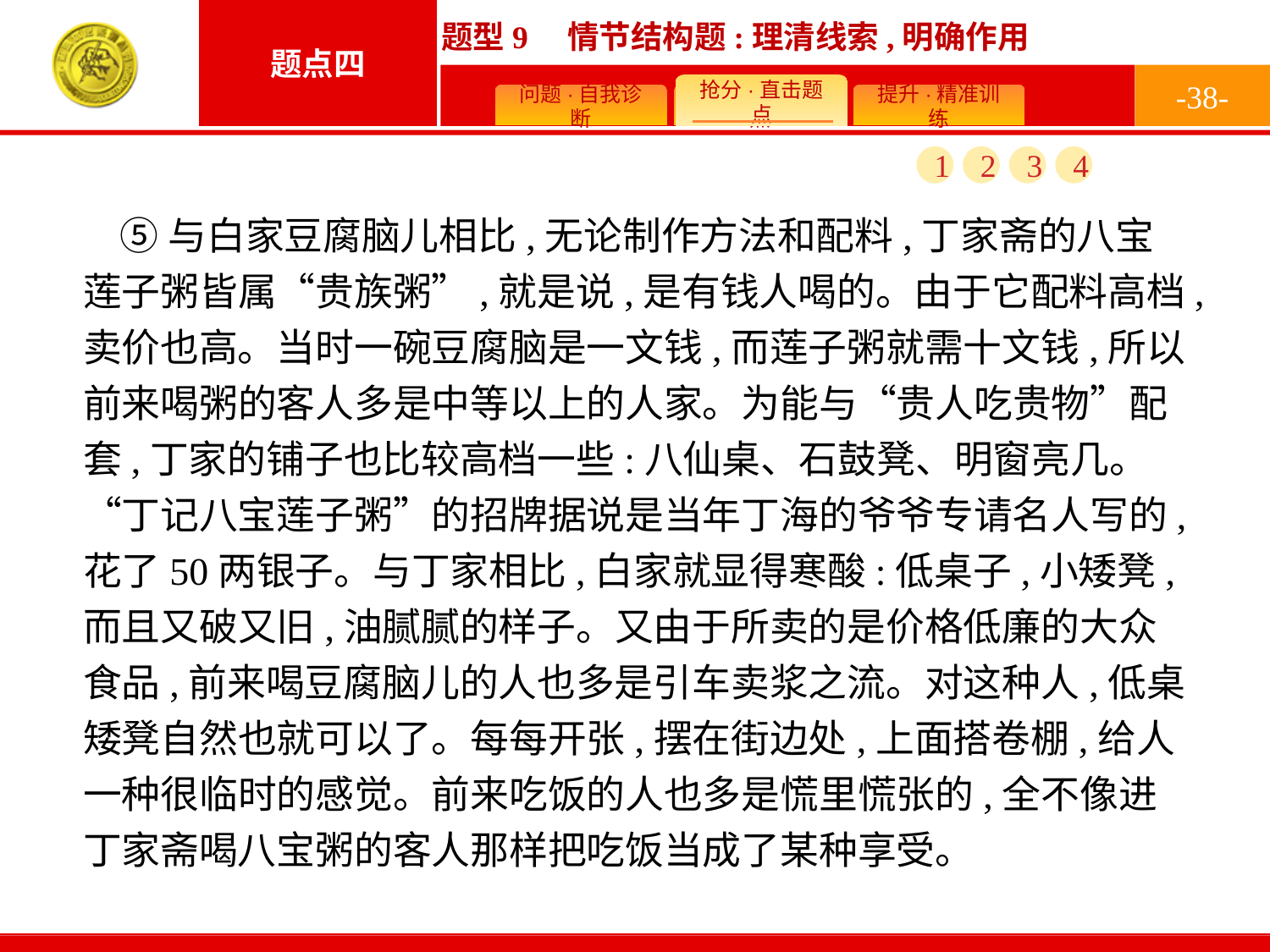

-38-
1
2
3
4
⑤与白家豆腐脑儿相比,无论制作方法和配料,丁家斋的八宝莲子粥皆属“贵族粥”,就是说,是有钱人喝的。由于它配料高档,卖价也高。当时一碗豆腐脑是一文钱,而莲子粥就需十文钱,所以前来喝粥的客人多是中等以上的人家。为能与“贵人吃贵物”配套,丁家的铺子也比较高档一些:八仙桌、石鼓凳、明窗亮几。“丁记八宝莲子粥”的招牌据说是当年丁海的爷爷专请名人写的,花了50两银子。与丁家相比,白家就显得寒酸:低桌子,小矮凳,而且又破又旧,油腻腻的样子。又由于所卖的是价格低廉的大众食品,前来喝豆腐脑儿的人也多是引车卖浆之流。对这种人,低桌矮凳自然也就可以了。每每开张,摆在街边处,上面搭卷棚,给人一种很临时的感觉。前来吃饭的人也多是慌里慌张的,全不像进丁家斋喝八宝粥的客人那样把吃饭当成了某种享受。